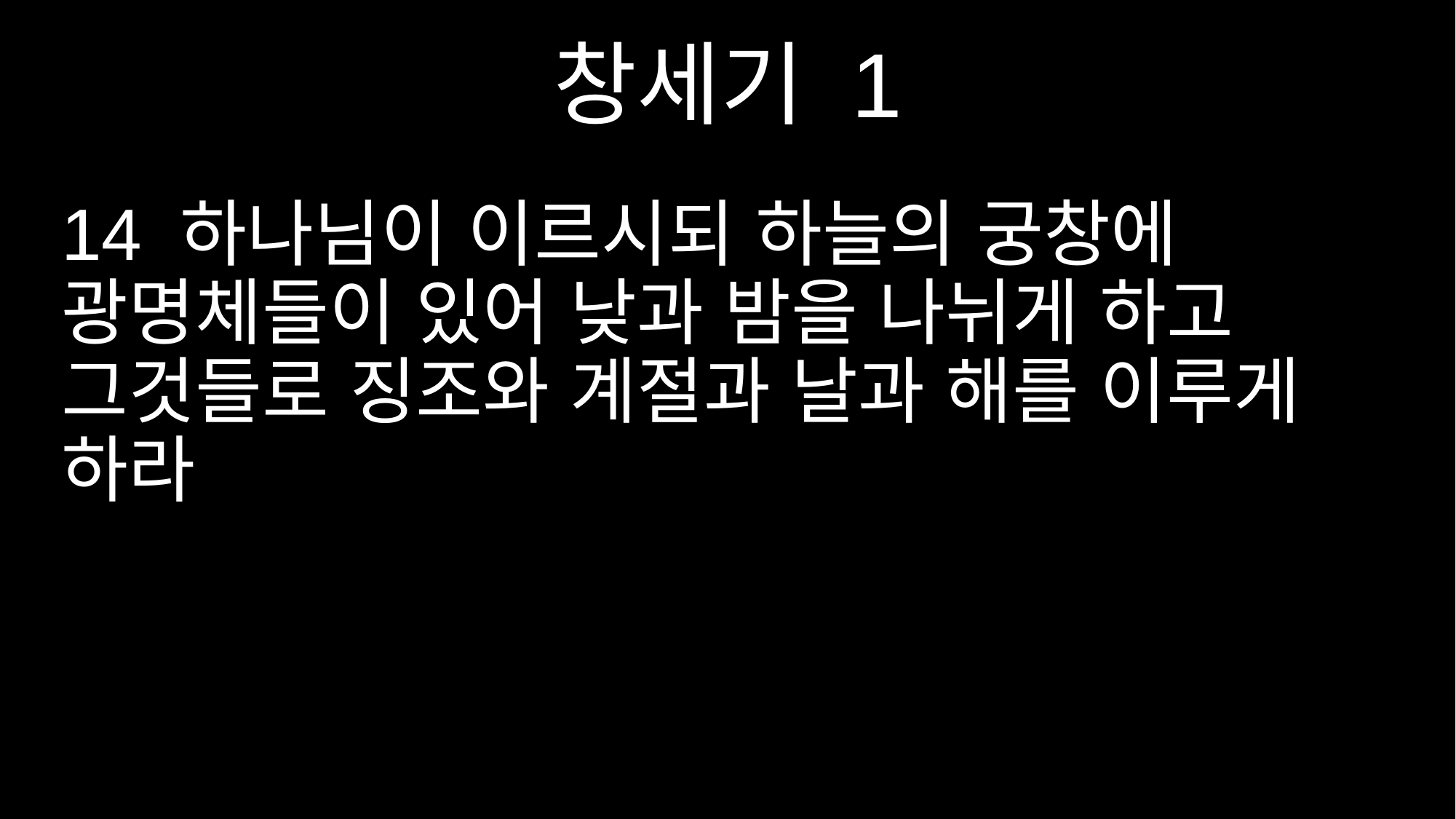

창세기 1
14 하나님이 이르시되 하늘의 궁창에 광명체들이 있어 낮과 밤을 나뉘게 하고 그것들로 징조와 계절과 날과 해를 이루게 하라